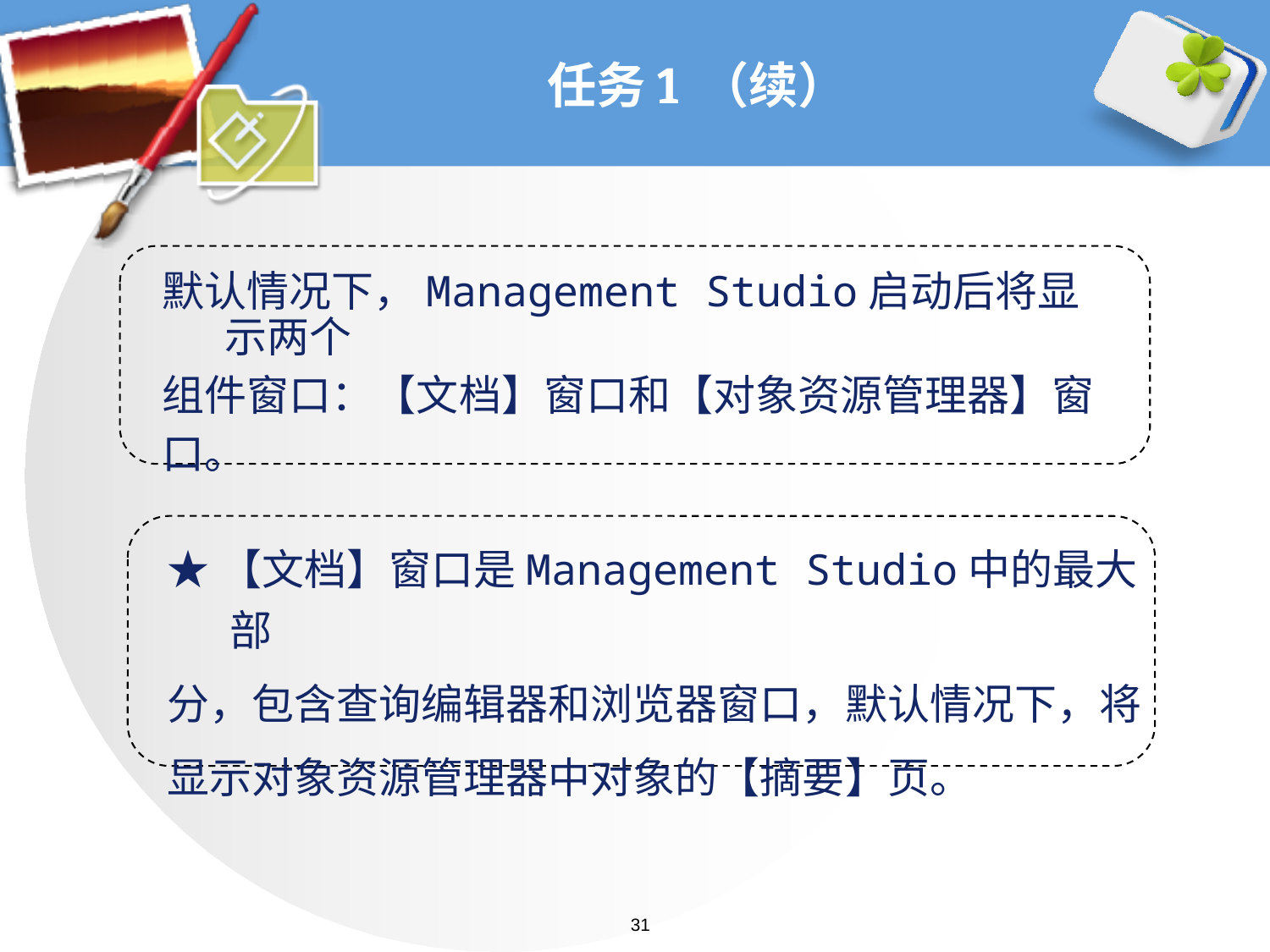

# 任务1 （续）

默认情况下，Management Studio启动后将显示两个
组件窗口：【文档】窗口和【对象资源管理器】窗
口。

★【文档】窗口是Management Studio中的最大部
分，包含查询编辑器和浏览器窗口，默认情况下，将
显示对象资源管理器中对象的【摘要】页。
31